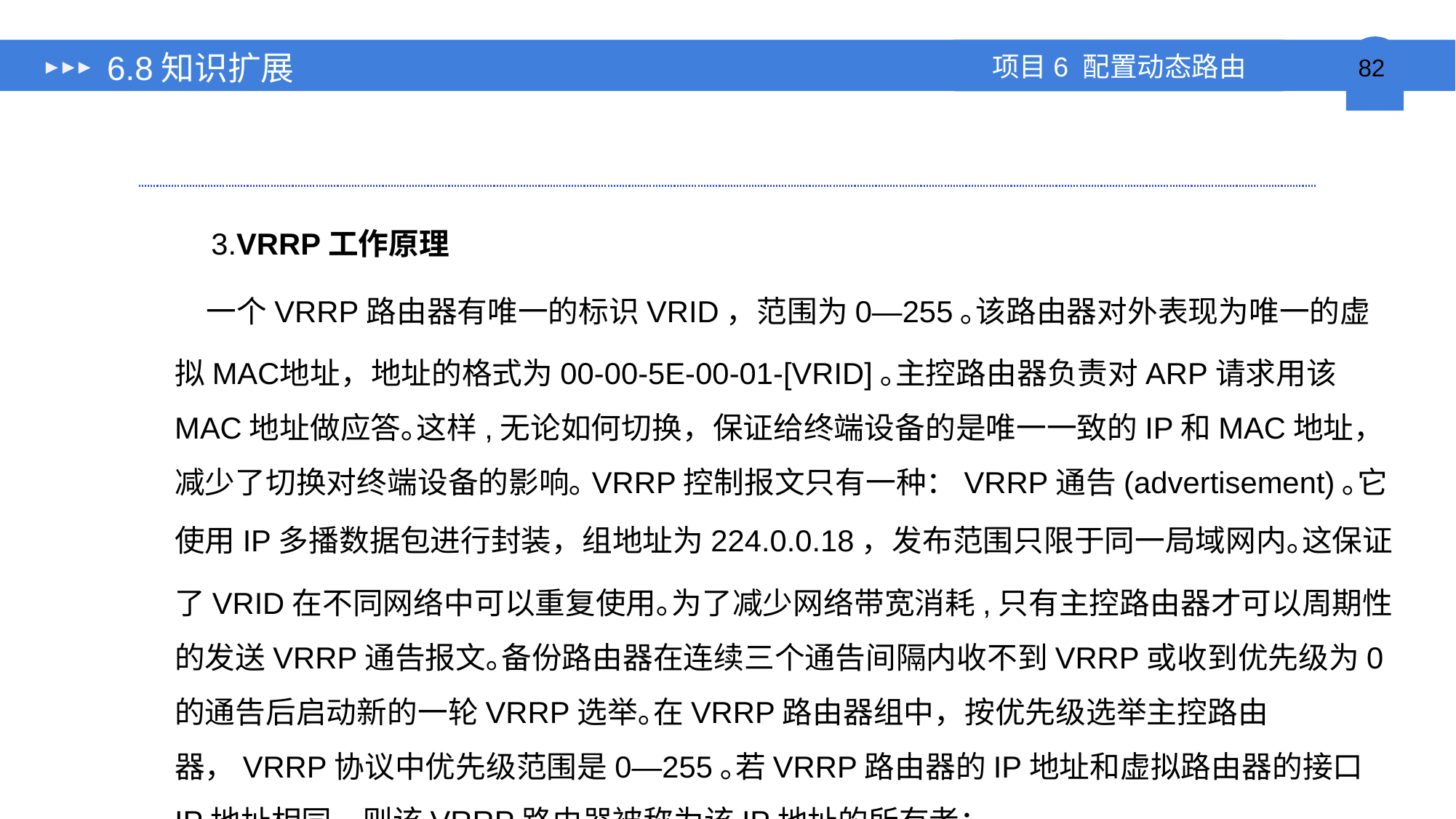

# 6.8知识扩展

3.VRRP工作原理
一个VRRP路由器有唯一的标识VRID，范围为0—255｡该路由器对外表现为唯一的虚拟MAC地址，地址的格式为00-00-5E-00-01-[VRID]｡主控路由器负责对ARP请求用该MAC地址做应答｡这样,无论如何切换，保证给终端设备的是唯一一致的IP和MAC地址，减少了切换对终端设备的影响｡VRRP控制报文只有一种：VRRP通告(advertisement)｡它使用IP多播数据包进行封装，组地址为224.0.0.18，发布范围只限于同一局域网内｡这保证了VRID在不同网络中可以重复使用｡为了减少网络带宽消耗,只有主控路由器才可以周期性的发送VRRP通告报文｡备份路由器在连续三个通告间隔内收不到VRRP或收到优先级为0的通告后启动新的一轮VRRP选举｡在VRRP路由器组中，按优先级选举主控路由器，VRRP协议中优先级范围是0—255｡若VRRP路由器的IP地址和虚拟路由器的接口IP地址相同，则该VRRP路由器被称为该IP地址的所有者；